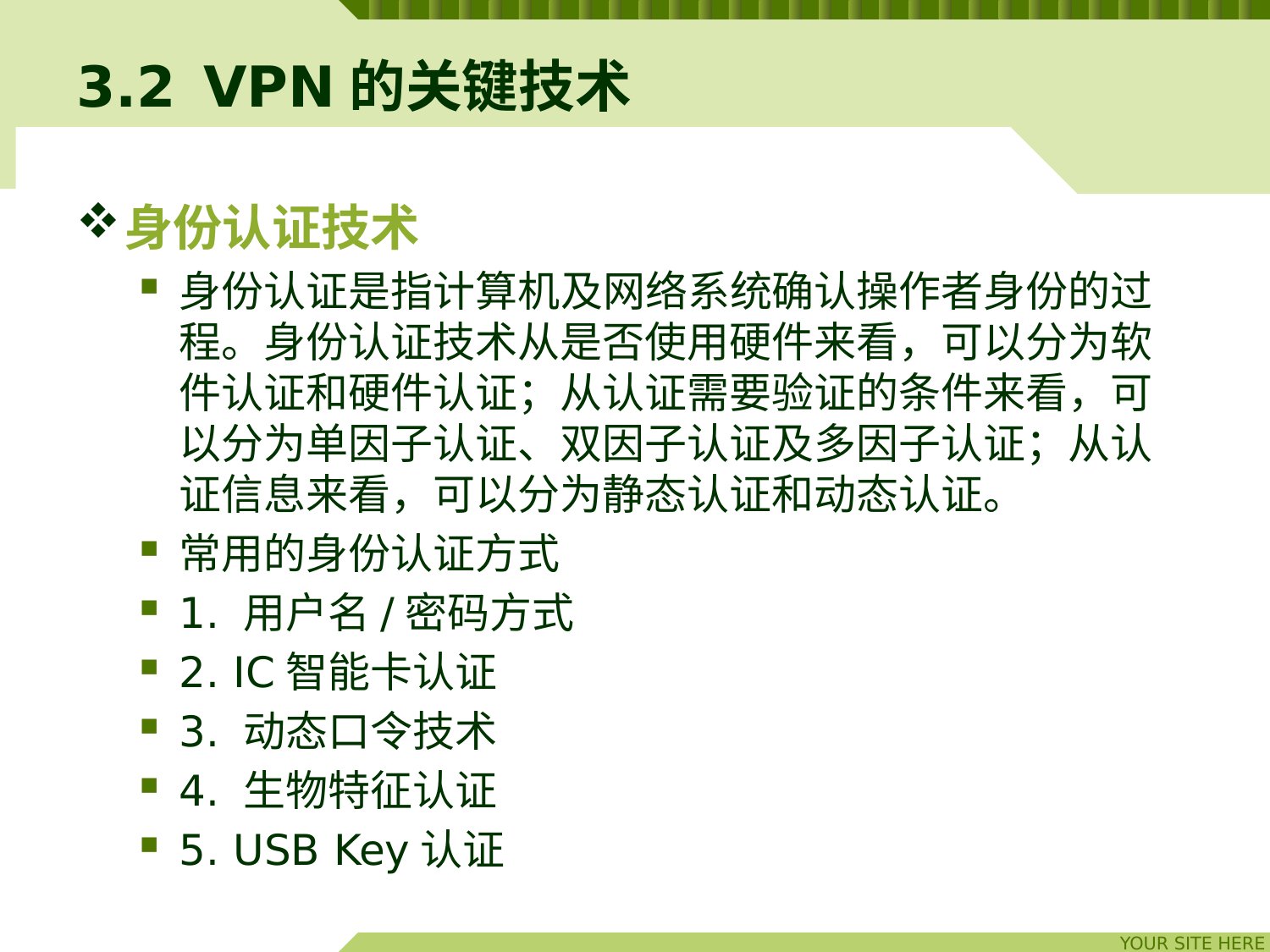

# 3.2	VPN的关键技术
身份认证技术
身份认证是指计算机及网络系统确认操作者身份的过程。身份认证技术从是否使用硬件来看，可以分为软件认证和硬件认证；从认证需要验证的条件来看，可以分为单因子认证、双因子认证及多因子认证；从认证信息来看，可以分为静态认证和动态认证。
常用的身份认证方式
1. 用户名/密码方式
2. IC智能卡认证
3. 动态口令技术
4. 生物特征认证
5. USB Key认证